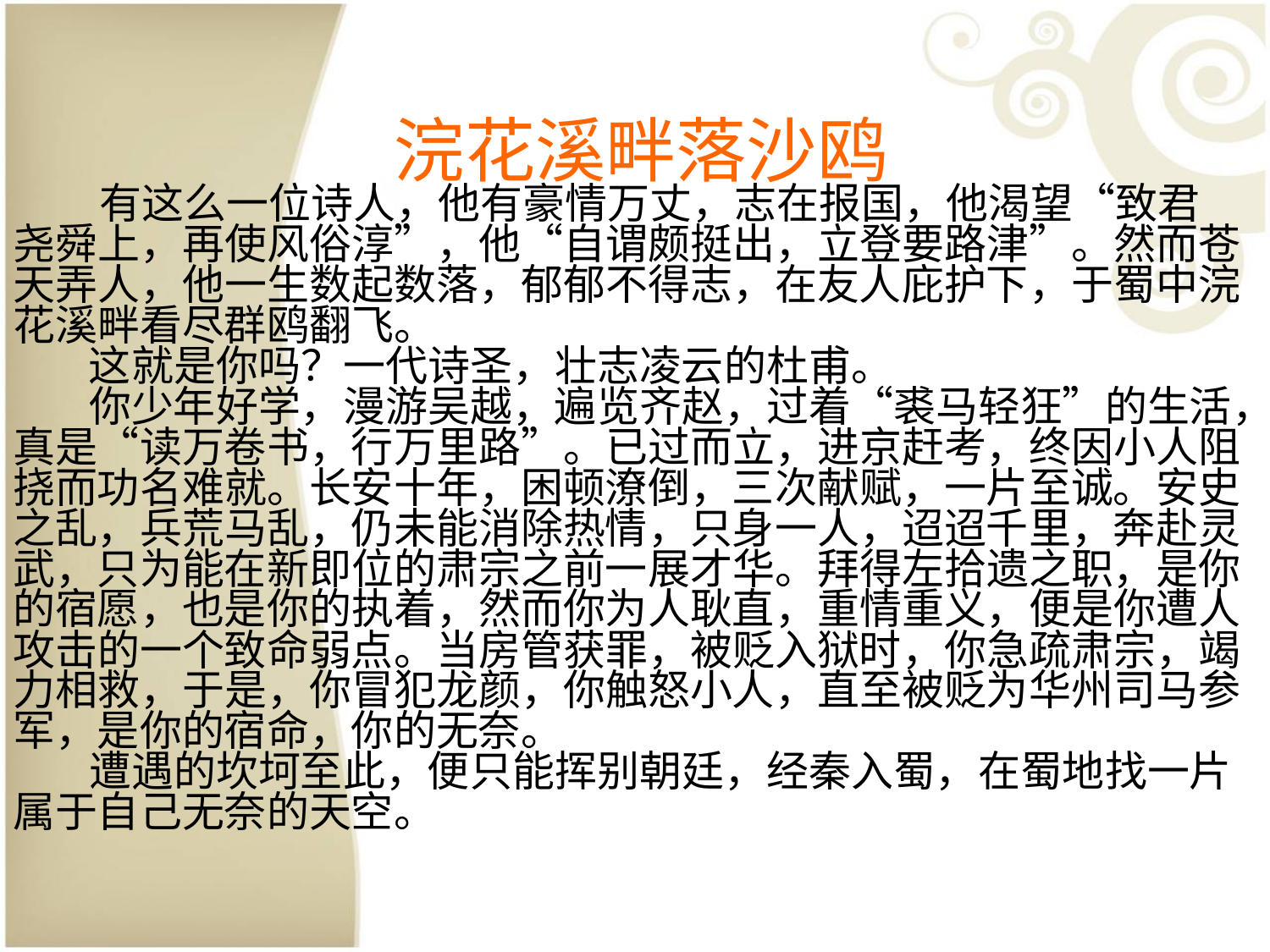

# 浣花溪畔落沙鸥
          有这么一位诗人，他有豪情万丈，志在报国，他渴望“致君尧舜上，再使风俗淳”，他“自谓颇挺出，立登要路津”。然而苍天弄人，他一生数起数落，郁郁不得志，在友人庇护下，于蜀中浣花溪畔看尽群鸥翻飞。
        这就是你吗？一代诗圣，壮志凌云的杜甫。
        你少年好学，漫游吴越，遍览齐赵，过着“裘马轻狂”的生活，真是“读万卷书，行万里路”。已过而立，进京赶考，终因小人阻挠而功名难就。长安十年，困顿潦倒，三次献赋，一片至诚。安史之乱，兵荒马乱，仍未能消除热情，只身一人，迢迢千里，奔赴灵武，只为能在新即位的肃宗之前一展才华。拜得左拾遗之职，是你的宿愿，也是你的执着，然而你为人耿直，重情重义，便是你遭人攻击的一个致命弱点。当房管获罪，被贬入狱时，你急疏肃宗，竭力相救，于是，你冒犯龙颜，你触怒小人，直至被贬为华州司马参军，是你的宿命，你的无奈。
        遭遇的坎坷至此，便只能挥别朝廷，经秦入蜀，在蜀地找一片属于自己无奈的天空。